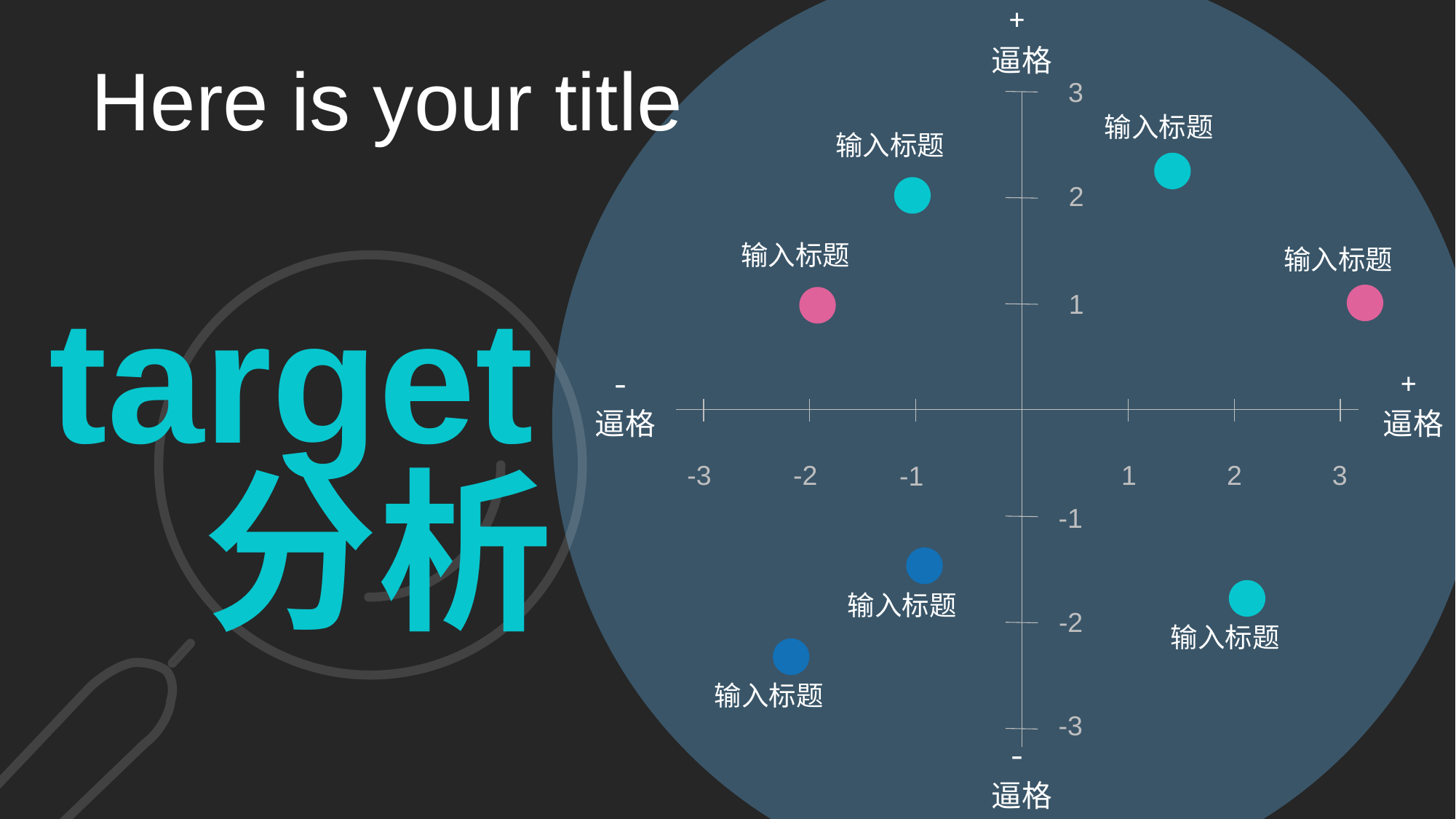

+
逼格
Here is your title
3
输入标题
输入标题

2

输入标题
输入标题

target
1

-
+
逼格
逼格
分析
1
3
-3
-2
2
-1
-1

输入标题
-2
输入标题

输入标题
-3
-
逼格